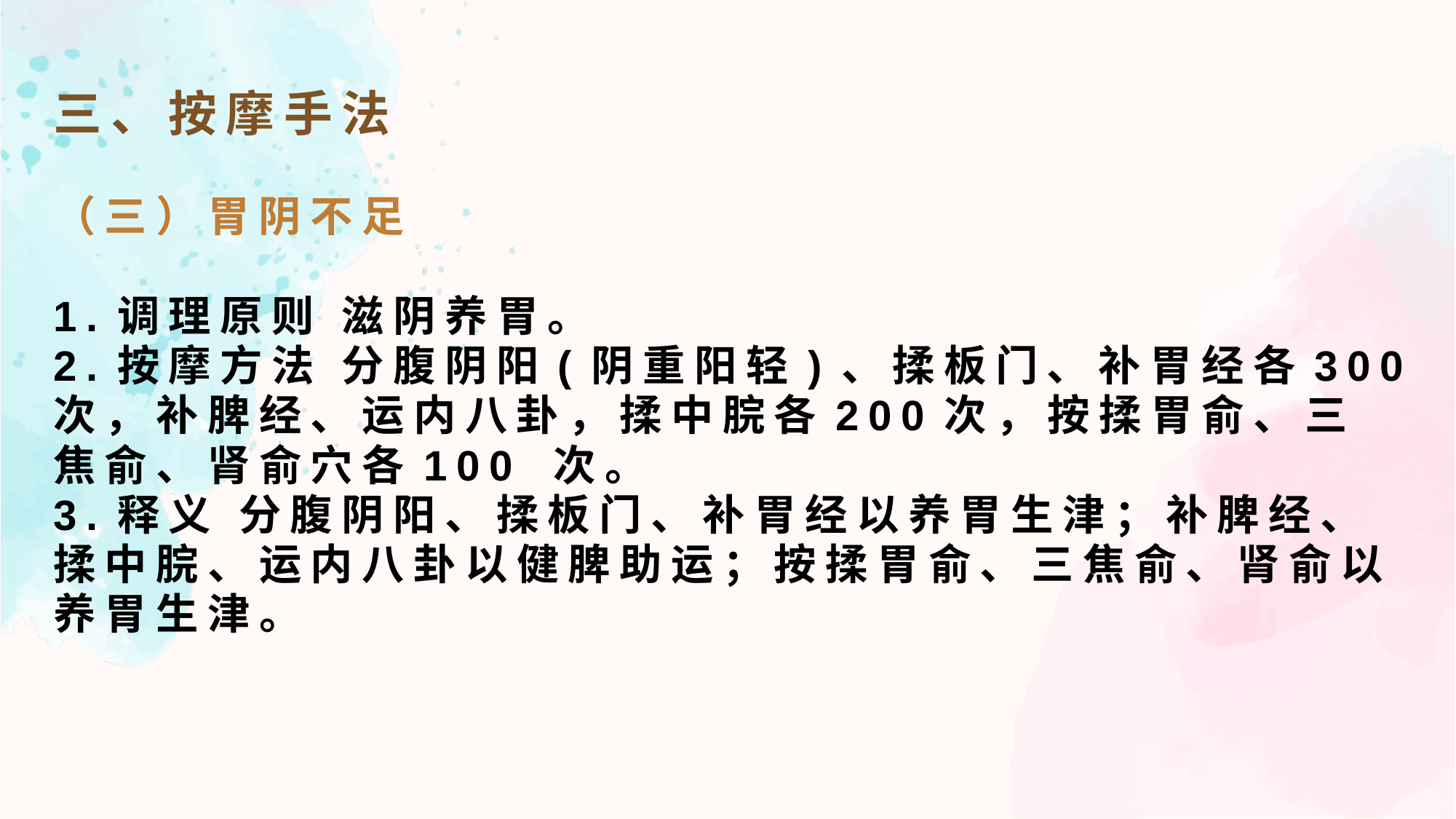

三、按摩手法

（三）胃阴不足

1.调理原则 滋阴养胃。
2.按摩方法 分腹阴阳(阴重阳轻)、揉板门、补胃经各300次，补脾经、运内八卦，揉中脘各200次，按揉胃俞、三焦俞、肾俞穴各100 次。
3.释义 分腹阴阳、揉板门、补胃经以养胃生津；补脾经、揉中脘、运内八卦以健脾助运；按揉胃俞、三焦俞、肾俞以养胃生津。